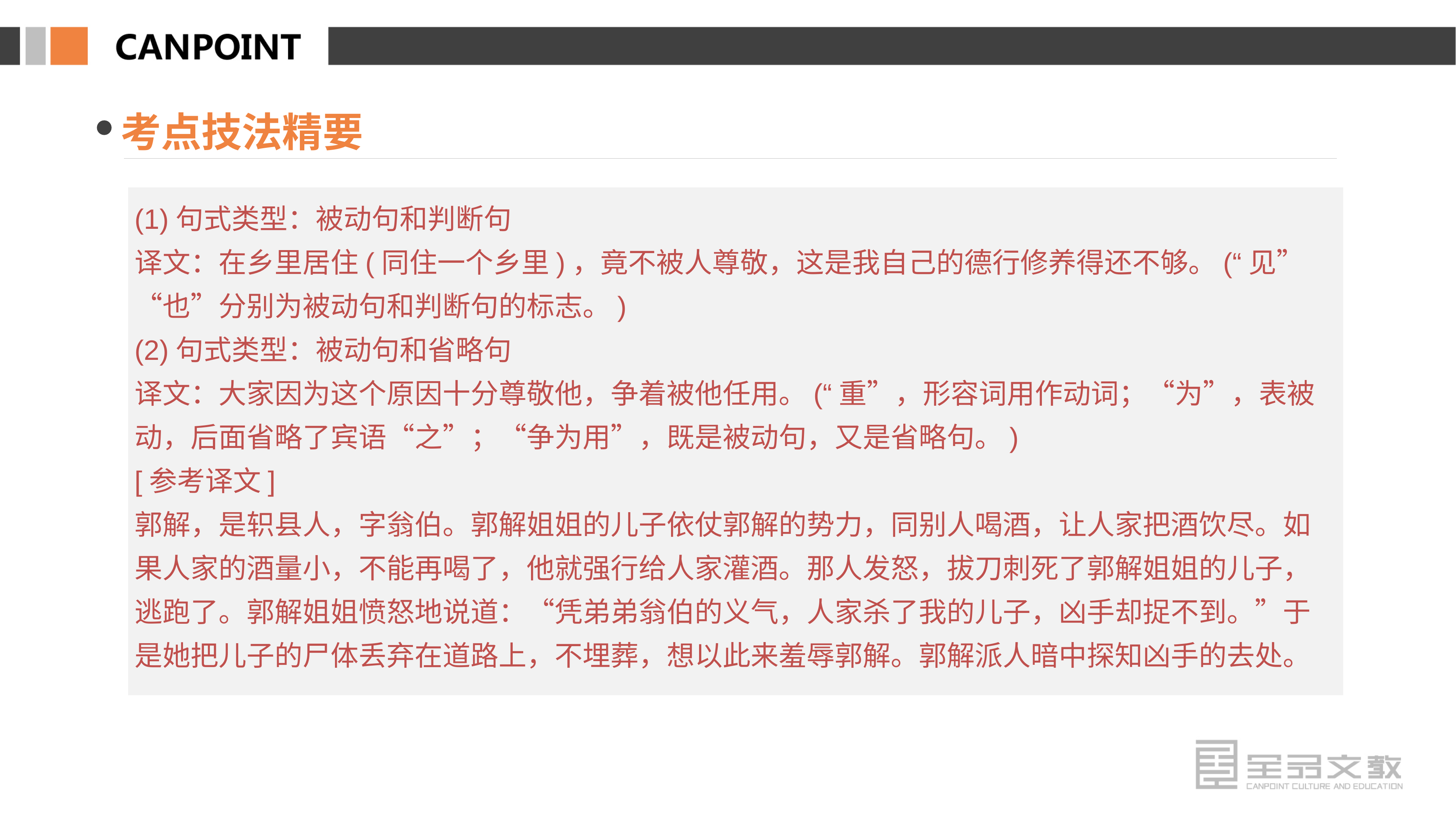

考点技法精要

(1)句式类型：被动句和判断句
译文：在乡里居住(同住一个乡里)，竟不被人尊敬，这是我自己的德行修养得还不够。(“见”“也”分别为被动句和判断句的标志。)
(2)句式类型：被动句和省略句
译文：大家因为这个原因十分尊敬他，争着被他任用。(“重”，形容词用作动词；“为”，表被动，后面省略了宾语“之”；“争为用”，既是被动句，又是省略句。)
[参考译文]
郭解，是轵县人，字翁伯。郭解姐姐的儿子依仗郭解的势力，同别人喝酒，让人家把酒饮尽。如果人家的酒量小，不能再喝了，他就强行给人家灌酒。那人发怒，拔刀刺死了郭解姐姐的儿子，逃跑了。郭解姐姐愤怒地说道：“凭弟弟翁伯的义气，人家杀了我的儿子，凶手却捉不到。”于是她把儿子的尸体丢弃在道路上，不埋葬，想以此来羞辱郭解。郭解派人暗中探知凶手的去处。